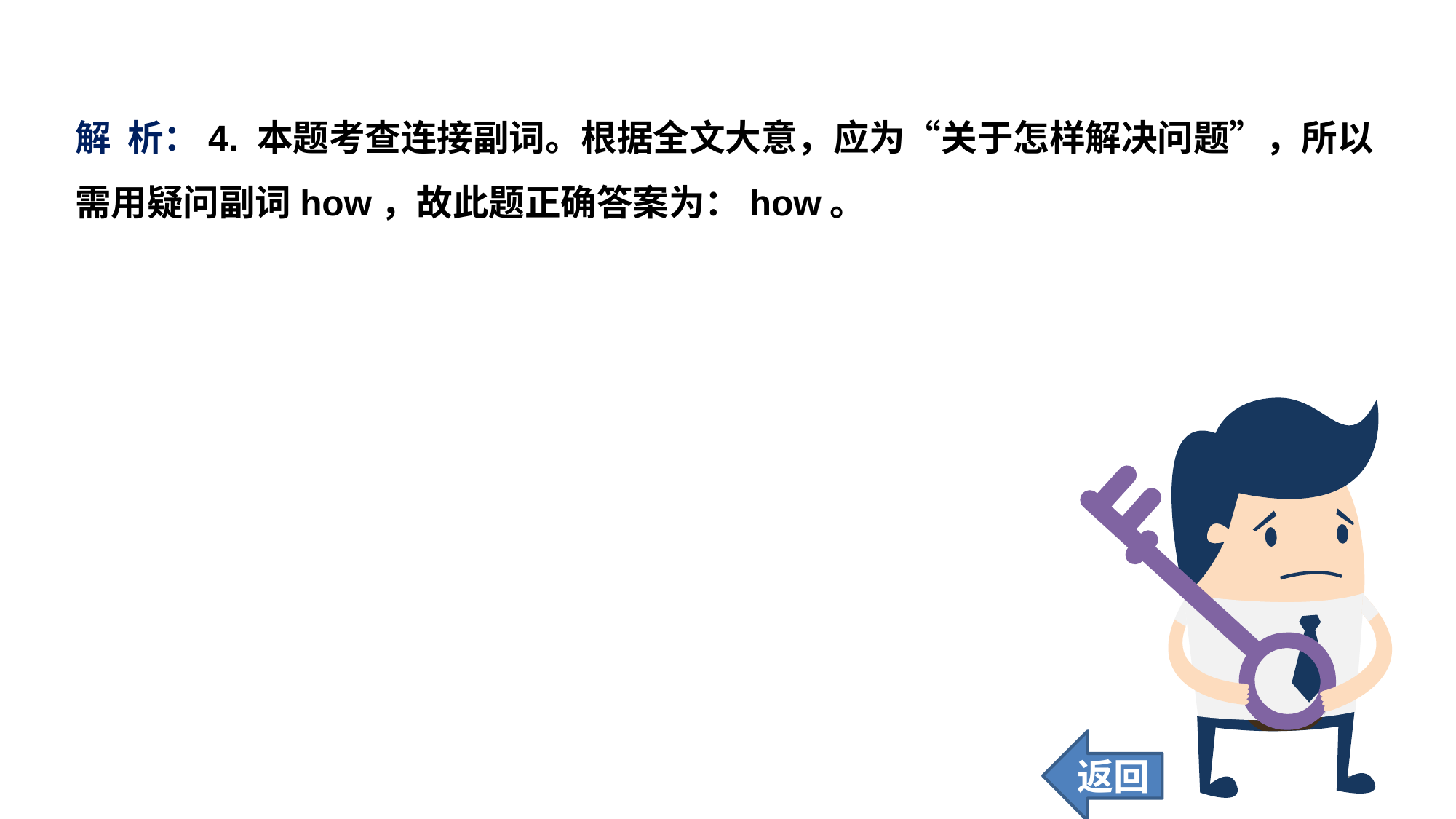

解  析：4. 本题考查连接副词。根据全文大意，应为“关于怎样解决问题”，所以需用疑问副词how，故此题正确答案为：how。

返回
127